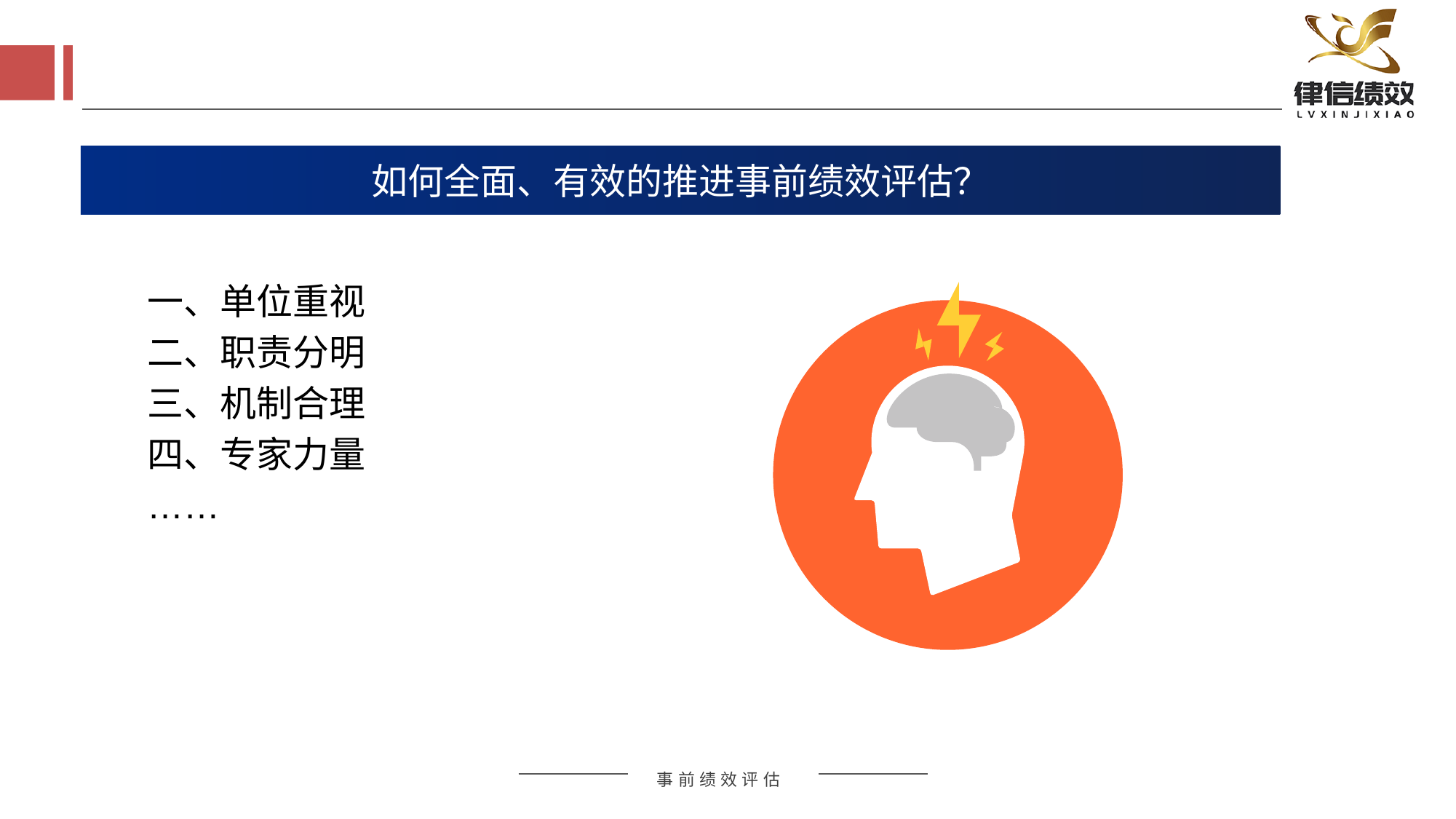

如何全面、有效的推进事前绩效评估？
一、单位重视
二、职责分明
三、机制合理
四、专家力量
……